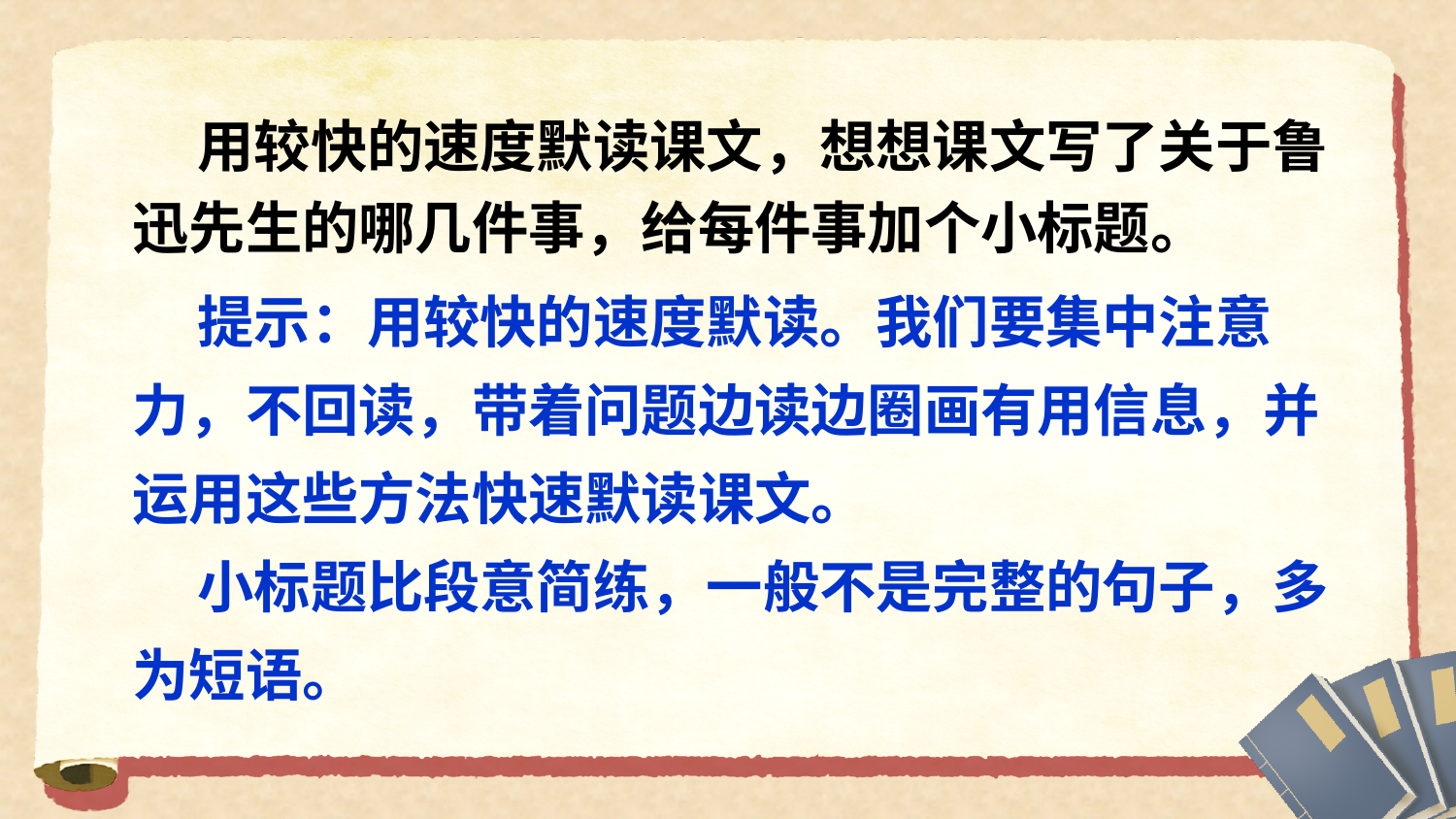

用较快的速度默读课文，想想课文写了关于鲁迅先生的哪几件事，给每件事加个小标题。
    提示：用较快的速度默读。我们要集中注意力，不回读，带着问题边读边圈画有用信息，并运用这些方法快速默读课文。
    小标题比段意简练，一般不是完整的句子，多为短语。